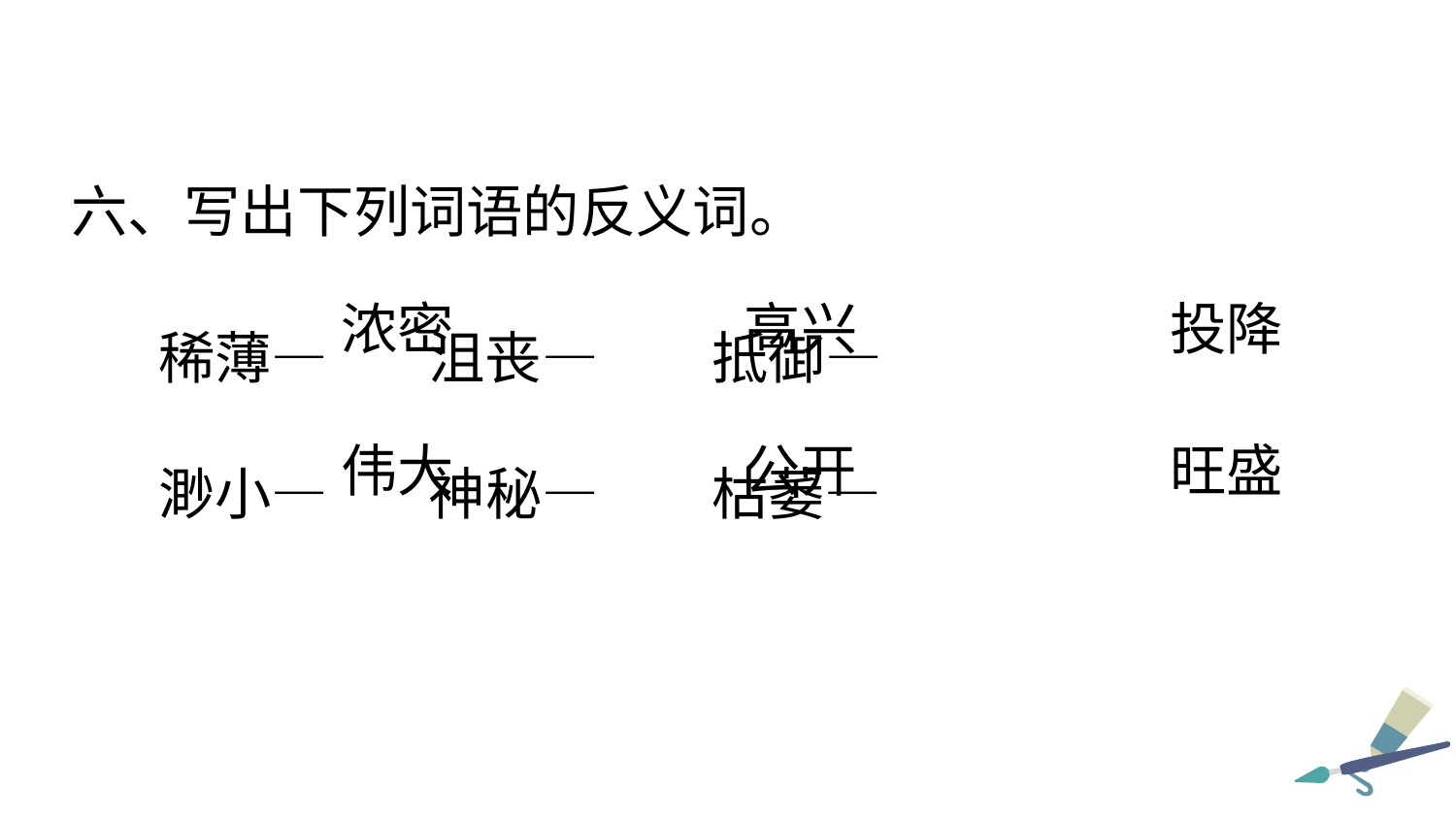

六、写出下列词语的反义词。
稀薄—        沮丧—         抵御—
渺小—        神秘—         枯萎—
浓密
高兴
投降
伟大
公开
旺盛